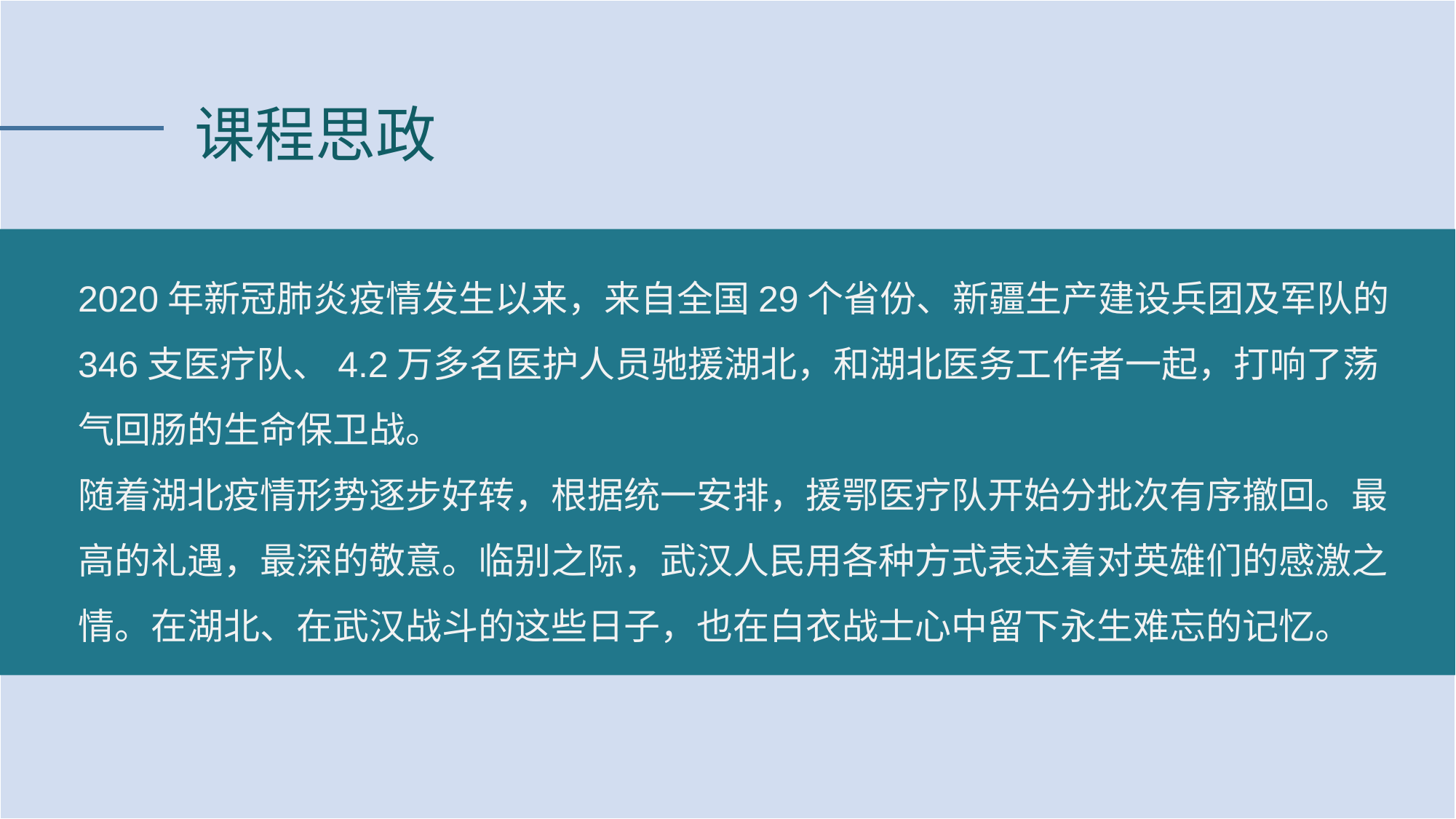

课程思政

2020年新冠肺炎疫情发生以来，来自全国29个省份、新疆生产建设兵团及军队的346支医疗队、4.2万多名医护人员驰援湖北，和湖北医务工作者一起，打响了荡气回肠的生命保卫战。
随着湖北疫情形势逐步好转，根据统一安排，援鄂医疗队开始分批次有序撤回。最高的礼遇，最深的敬意。临别之际，武汉人民用各种方式表达着对英雄们的感激之情。在湖北、在武汉战斗的这些日子，也在白衣战士心中留下永生难忘的记忆。